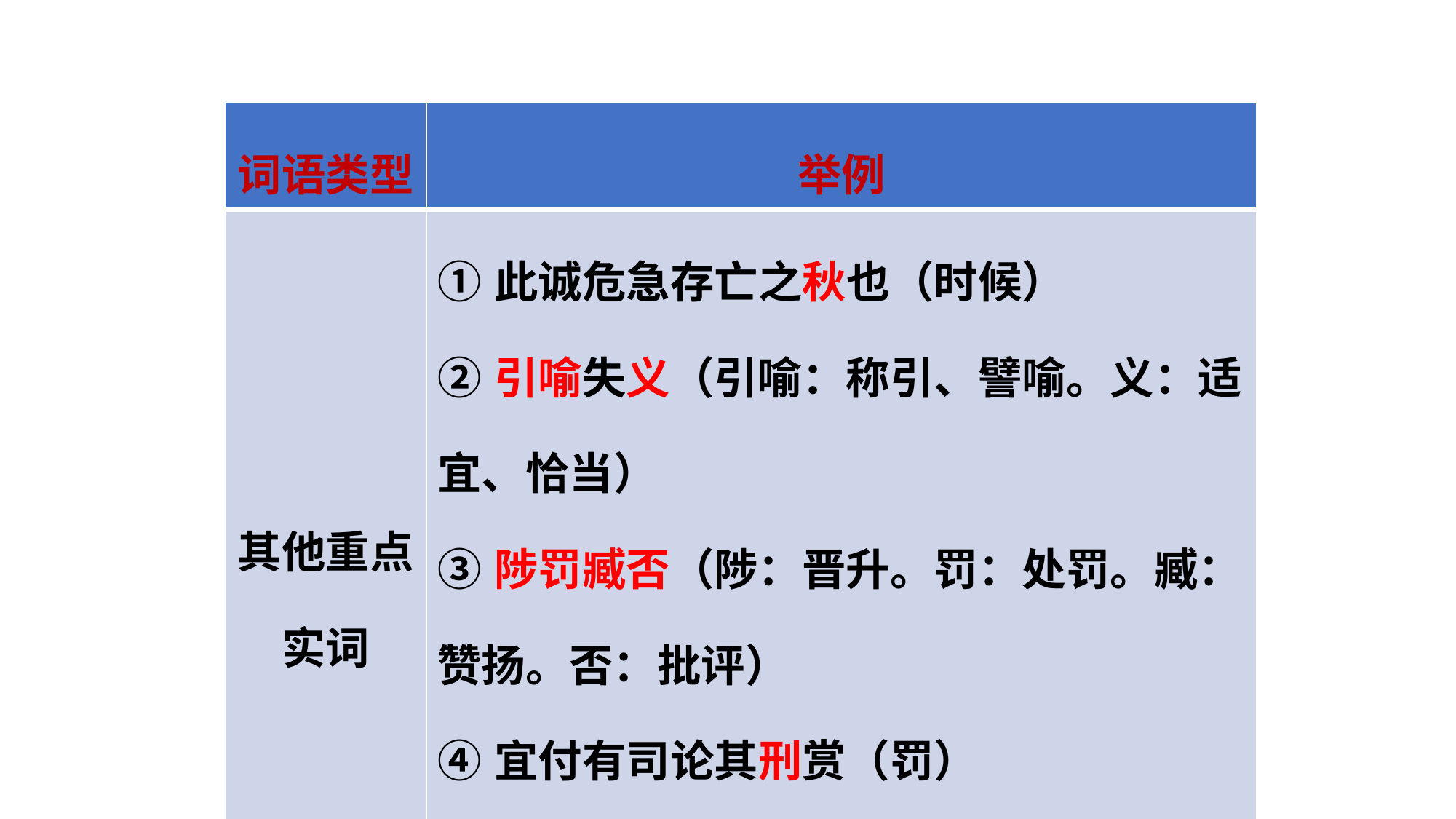

| 词语类型 | 举例 |
| --- | --- |
| 其他重点实词 | ①此诚危急存亡之秋也（时候） ②引喻失义（引喻：称引、譬喻。义：适宜、恰当） ③陟罚臧否（陟：晋升。罚：处罚。臧：赞扬。否：批评） ④宜付有司论其刑赏（罚）　　　 ⑤悉以咨之（悉：都。咨：询问） |